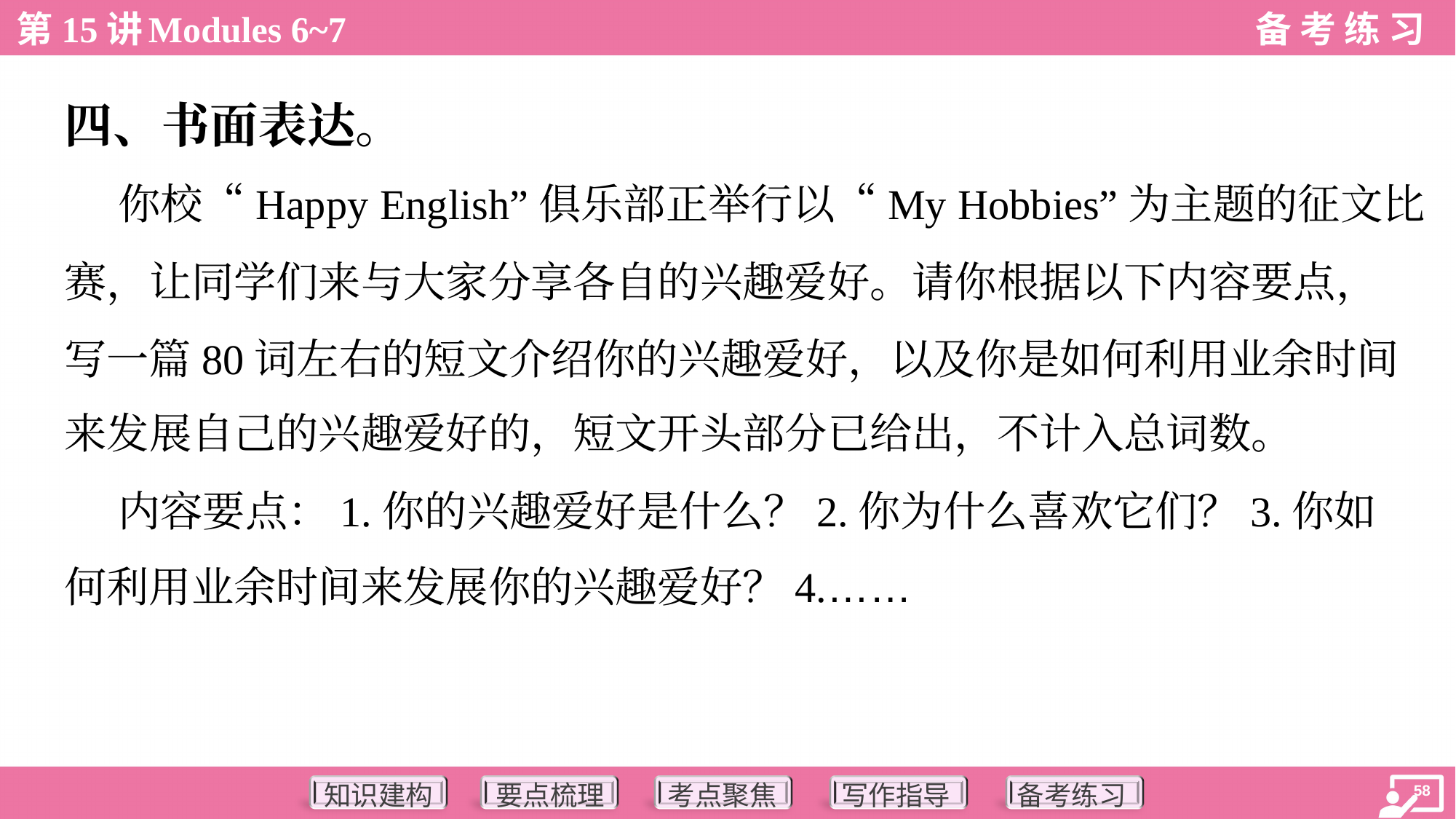

四、书面表达。
    你校“Happy English”俱乐部正举行以“My Hobbies”为主题的征文比
赛，让同学们来与大家分享各自的兴趣爱好。请你根据以下内容要点，
写一篇80词左右的短文介绍你的兴趣爱好，以及你是如何利用业余时间
来发展自己的兴趣爱好的，短文开头部分已给出，不计入总词数。
    内容要点：1.你的兴趣爱好是什么？2.你为什么喜欢它们？3.你如
何利用业余时间来发展你的兴趣爱好？4.……